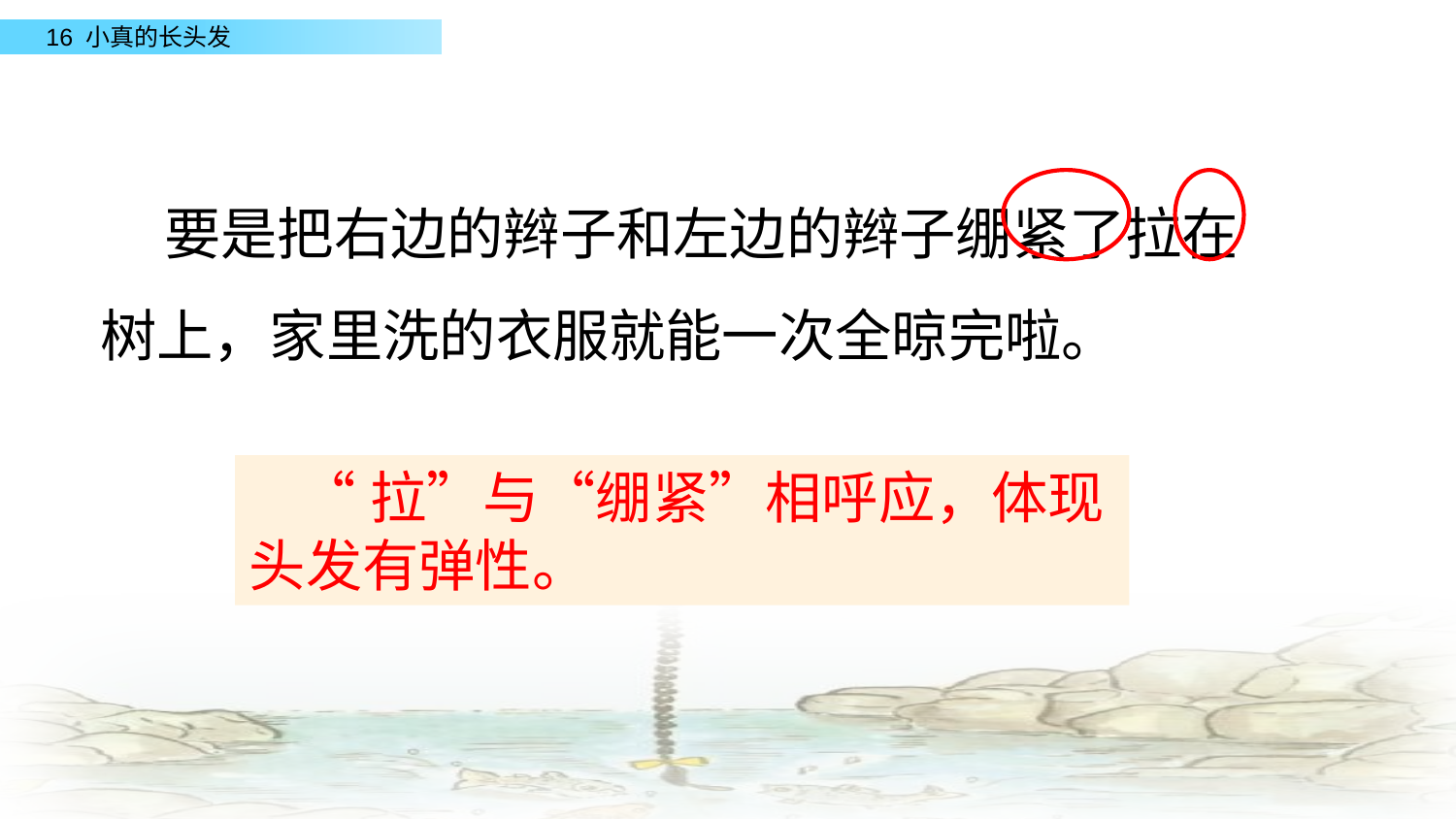

要是把右边的辫子和左边的辫子绷紧了拉在树上，家里洗的衣服就能一次全晾完啦。

    “拉”与“绷紧”相呼应，体现头发有弹性。